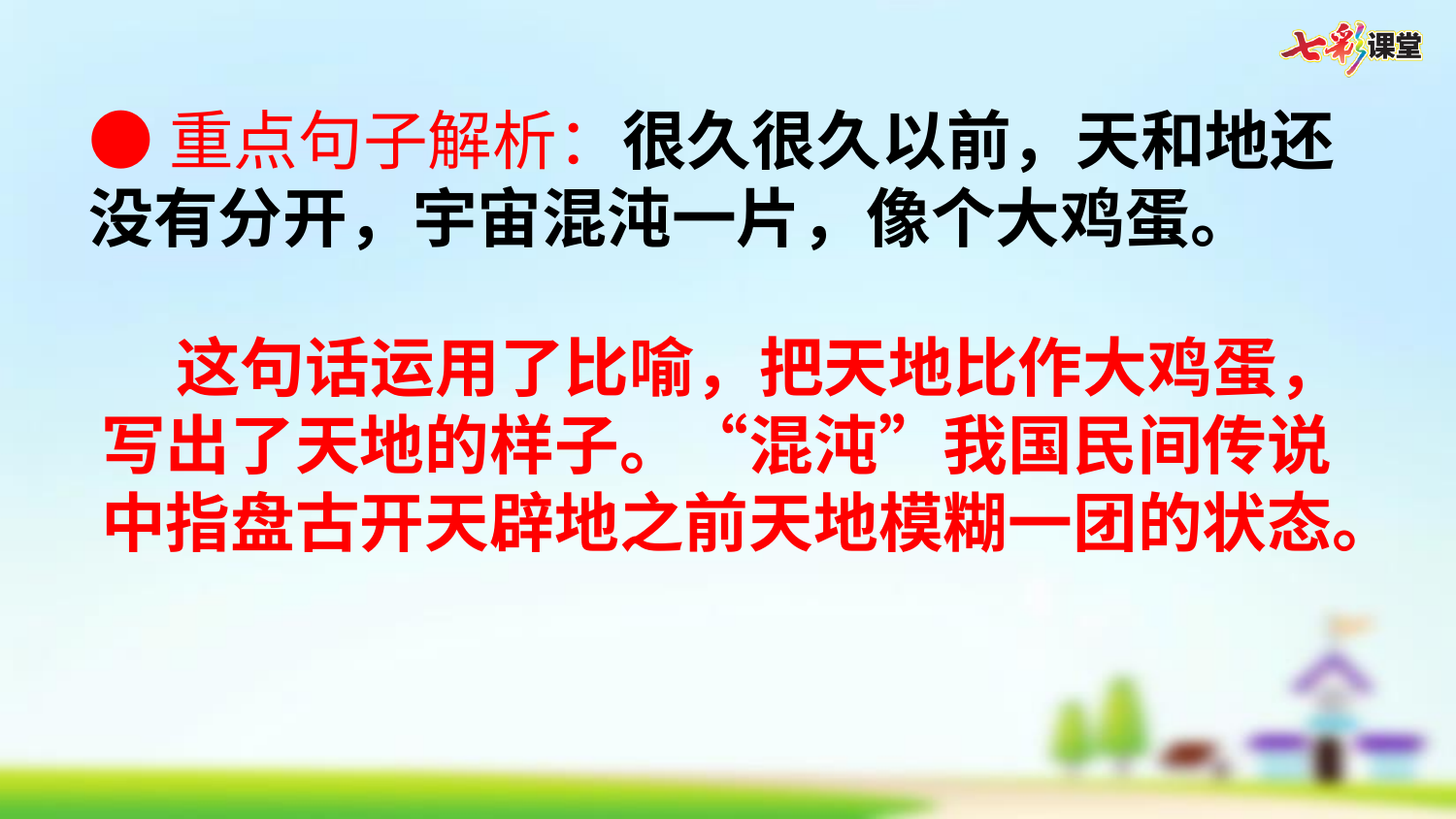

●重点句子解析：很久很久以前，天和地还没有分开，宇宙混沌一片，像个大鸡蛋。
    这句话运用了比喻，把天地比作大鸡蛋，写出了天地的样子。“混沌”我国民间传说中指盘古开天辟地之前天地模糊一团的状态。